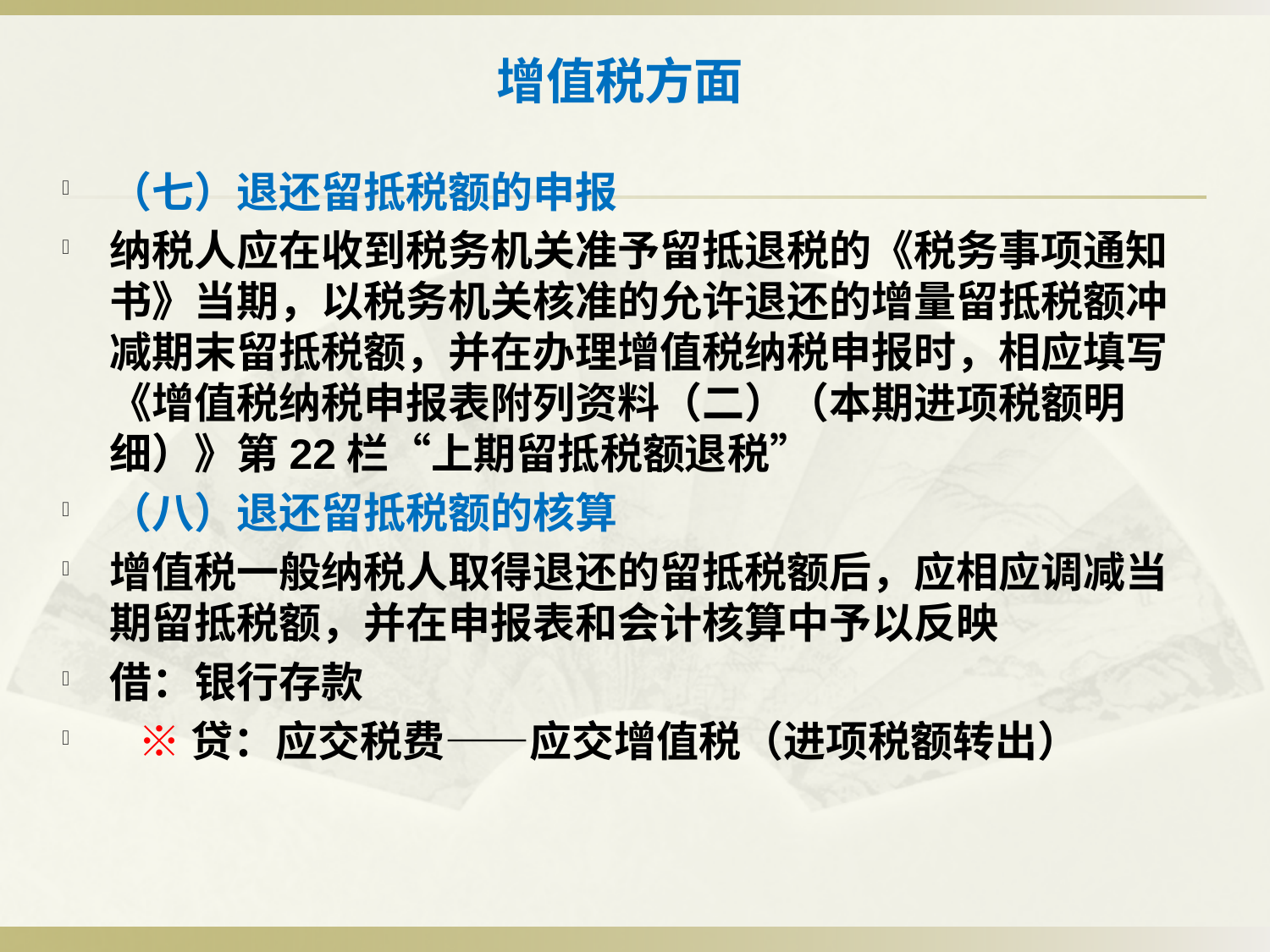

# 增值税方面
（七）退还留抵税额的申报
纳税人应在收到税务机关准予留抵退税的《税务事项通知书》当期，以税务机关核准的允许退还的增量留抵税额冲减期末留抵税额，并在办理增值税纳税申报时，相应填写《增值税纳税申报表附列资料（二）（本期进项税额明细）》第22栏“上期留抵税额退税”
（八）退还留抵税额的核算
增值税一般纳税人取得退还的留抵税额后，应相应调减当期留抵税额，并在申报表和会计核算中予以反映
借：银行存款
   ※贷：应交税费——应交增值税（进项税额转出）